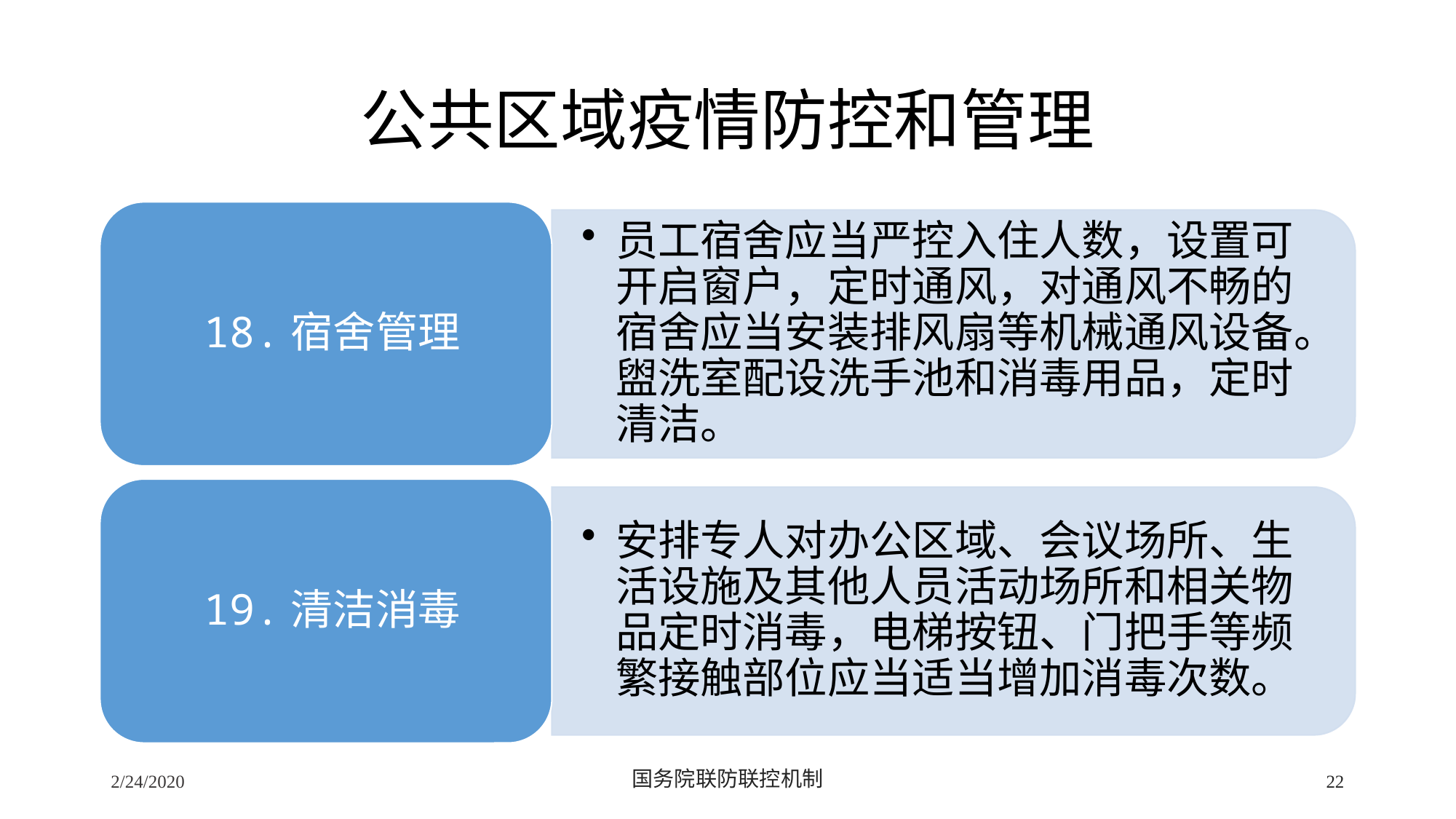

# 公共区域疫情防控和管理
员工宿舍应当严控入住人数，设置可开启窗户，定时通风，对通风不畅的宿舍应当安装排风扇等机械通风设备。盥洗室配设洗手池和消毒用品，定时清洁。
18.宿舍管理
安排专人对办公区域、会议场所、生活设施及其他人员活动场所和相关物品定时消毒，电梯按钮、门把手等频繁接触部位应当适当增加消毒次数。
19.清洁消毒
2/24/2020
国务院联防联控机制
22